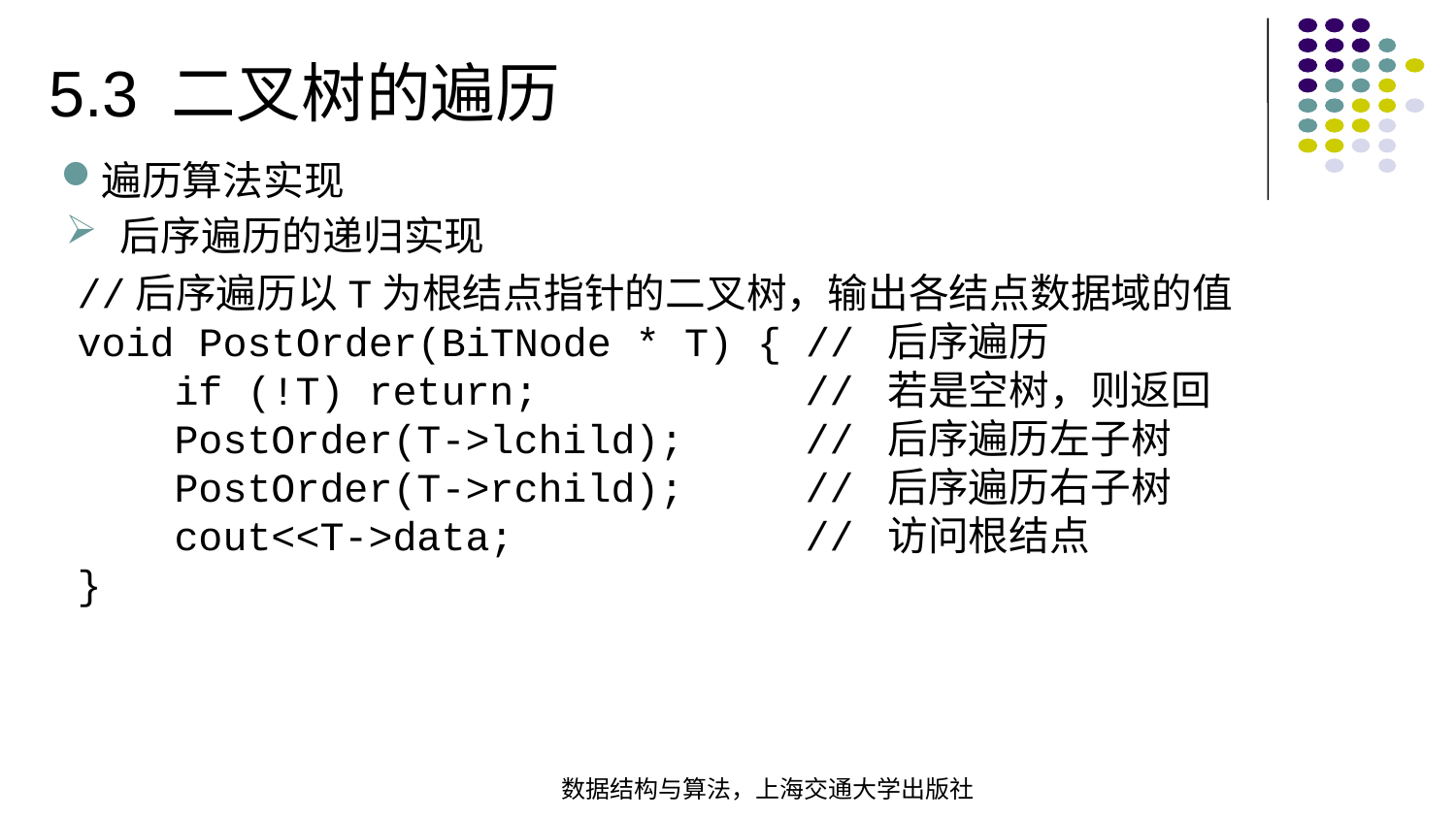

5.3 二叉树的遍历
遍历算法实现
后序遍历的递归实现
//后序遍历以T为根结点指针的二叉树，输出各结点数据域的值void PostOrder(BiTNode * T) { // 后序遍历    if (!T) return;           // 若是空树，则返回    PostOrder(T->lchild);     // 后序遍历左子树    PostOrder(T->rchild);     // 后序遍历右子树    cout<<T->data;            // 访问根结点}